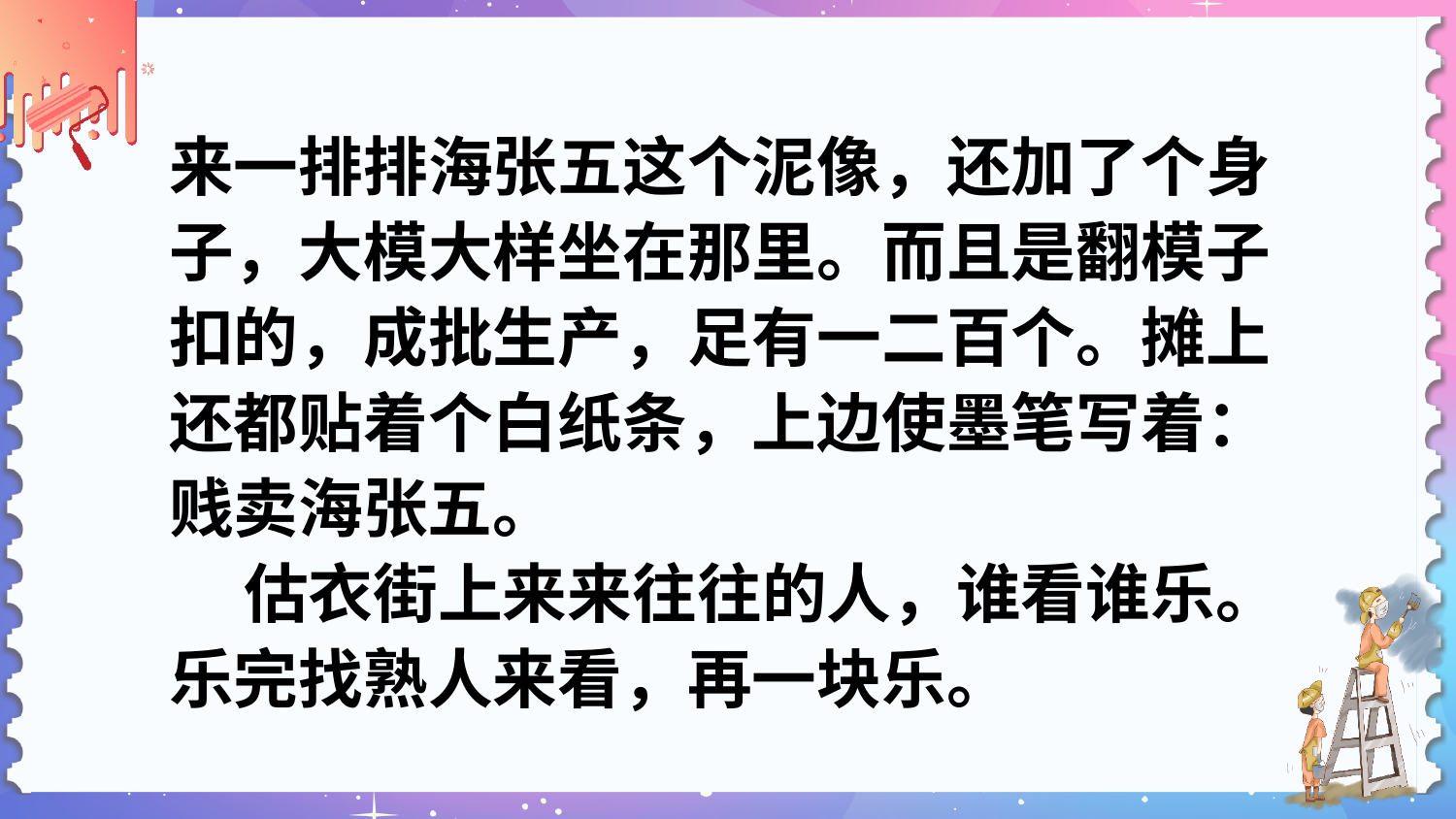

来一排排海张五这个泥像，还加了个身子，大模大样坐在那里。而且是翻模子扣的，成批生产，足有一二百个。摊上还都贴着个白纸条，上边使墨笔写着：贱卖海张五。
    估衣街上来来往往的人，谁看谁乐。乐完找熟人来看，再一块乐。